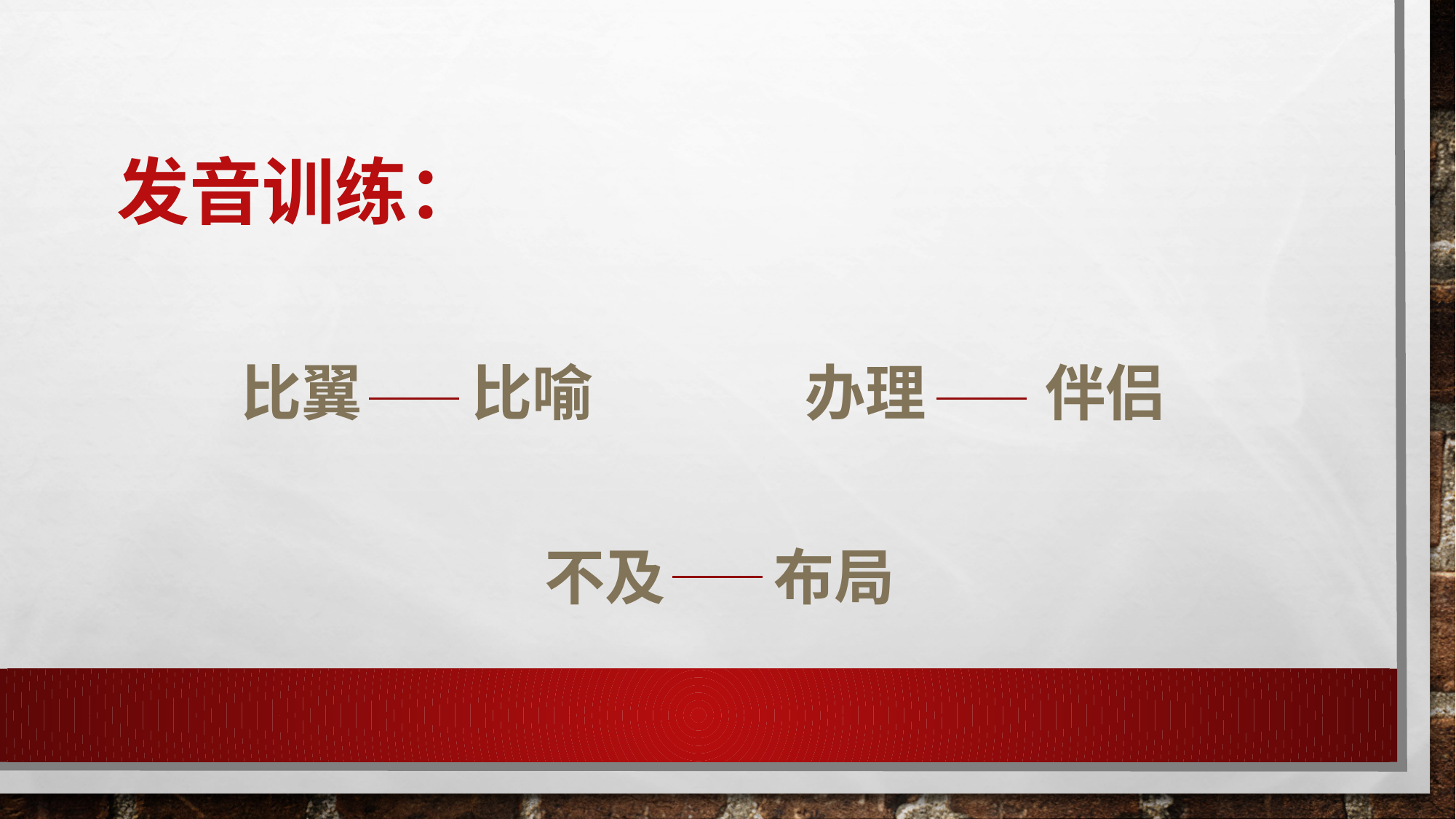

# 发音训练：

比翼
比喻
办理
伴侣
不及
布局